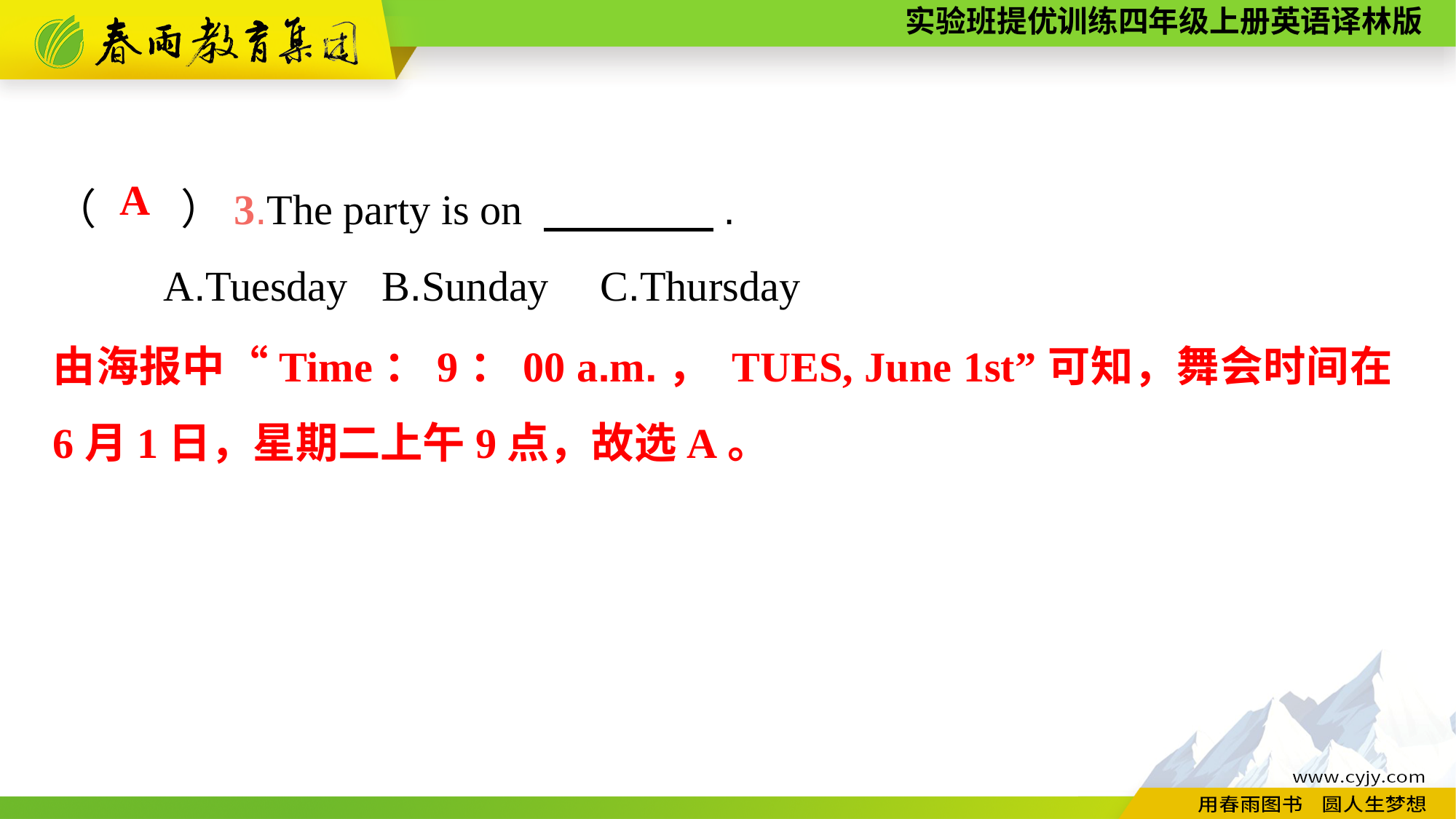

（　　）3.The party is on 　　　　.
	A.Tuesday	B.Sunday	C.Thursday
A
由海报中“Time：9：00 a.m.， TUES, June 1st”可知，舞会时间在6月1日，星期二上午9点，故选A。